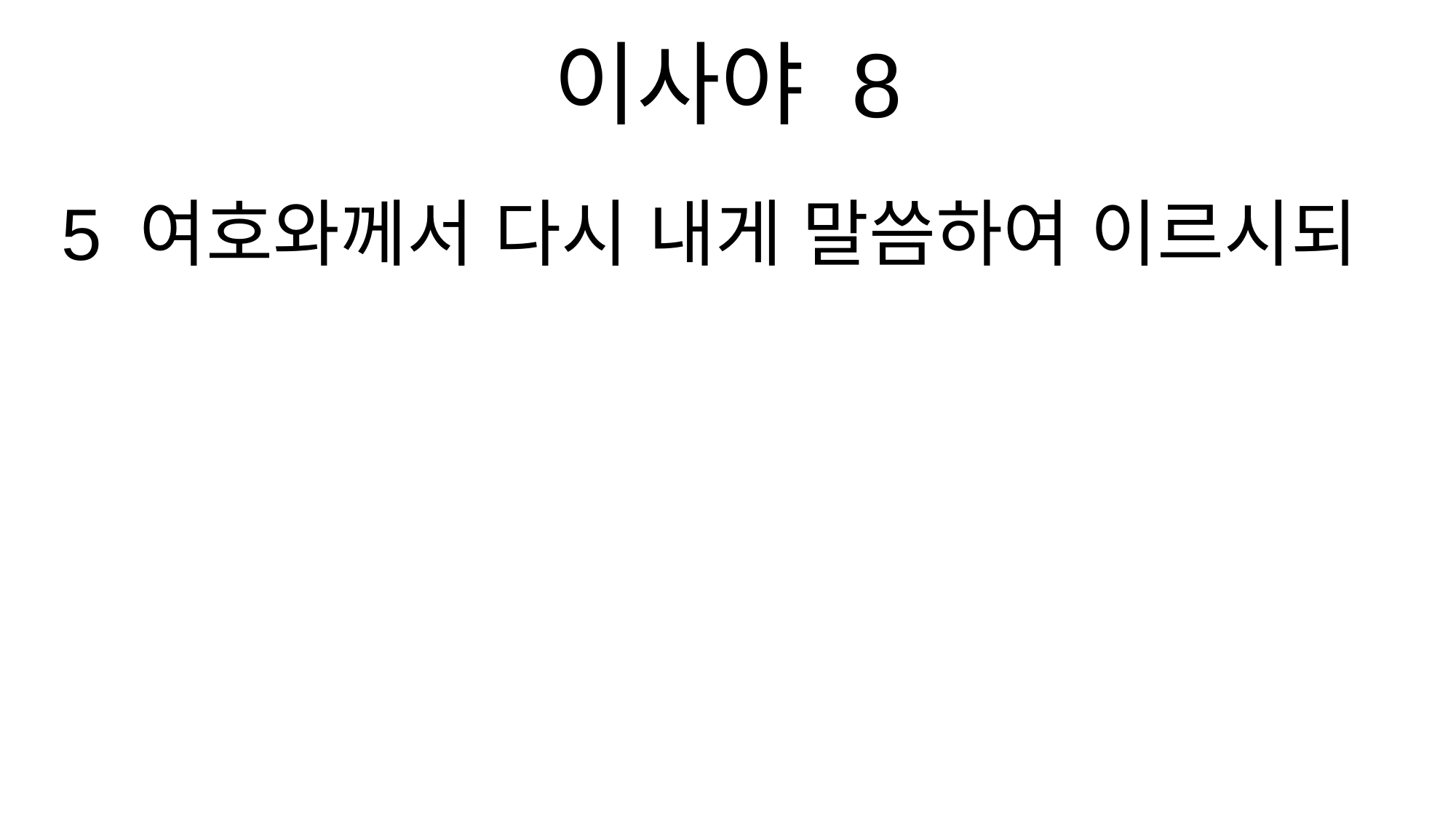

이사야 8
5 여호와께서 다시 내게 말씀하여 이르시되